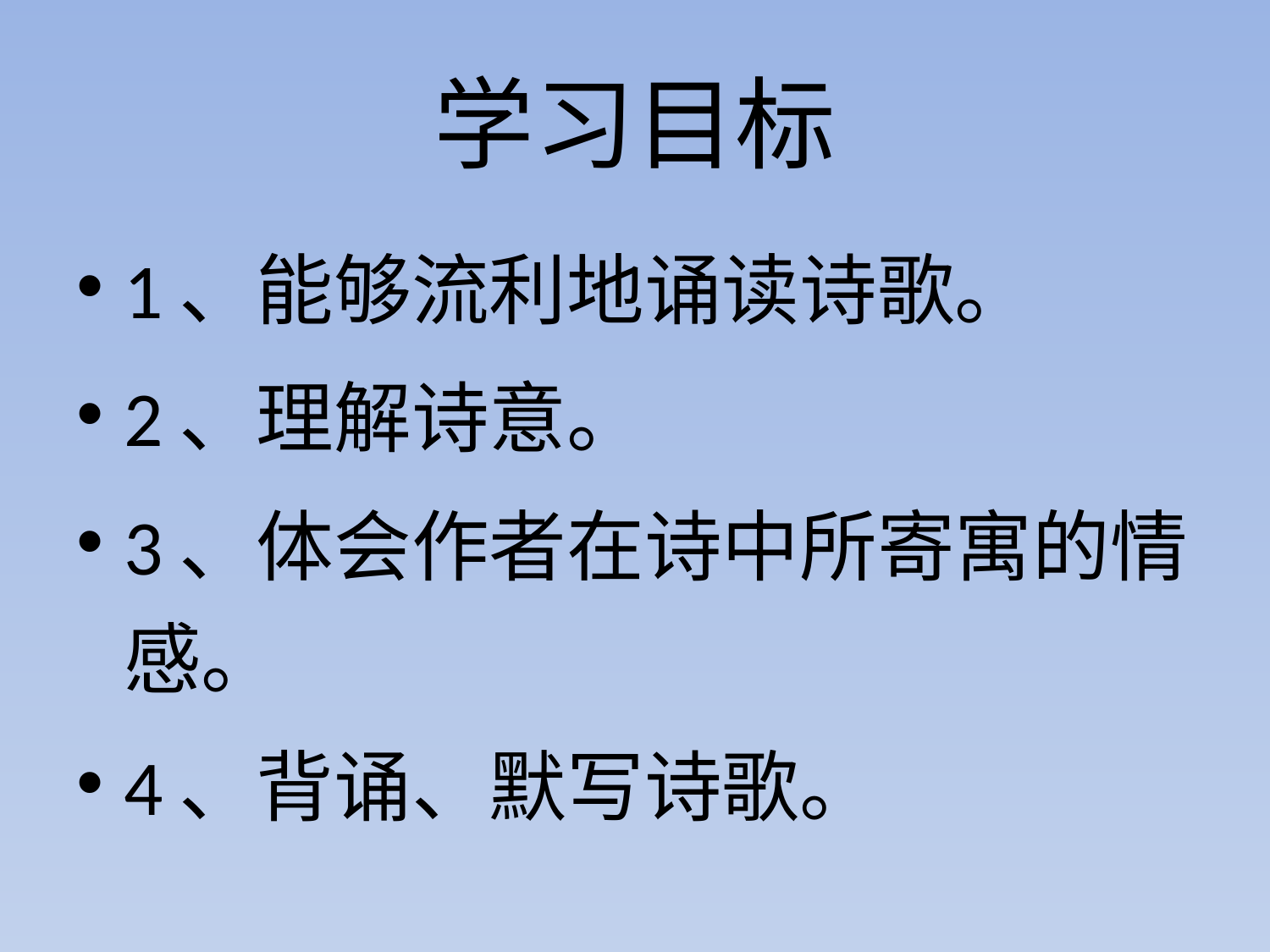

# 学习目标
1、能够流利地诵读诗歌。
2、理解诗意。
3、体会作者在诗中所寄寓的情感。
4、背诵、默写诗歌。